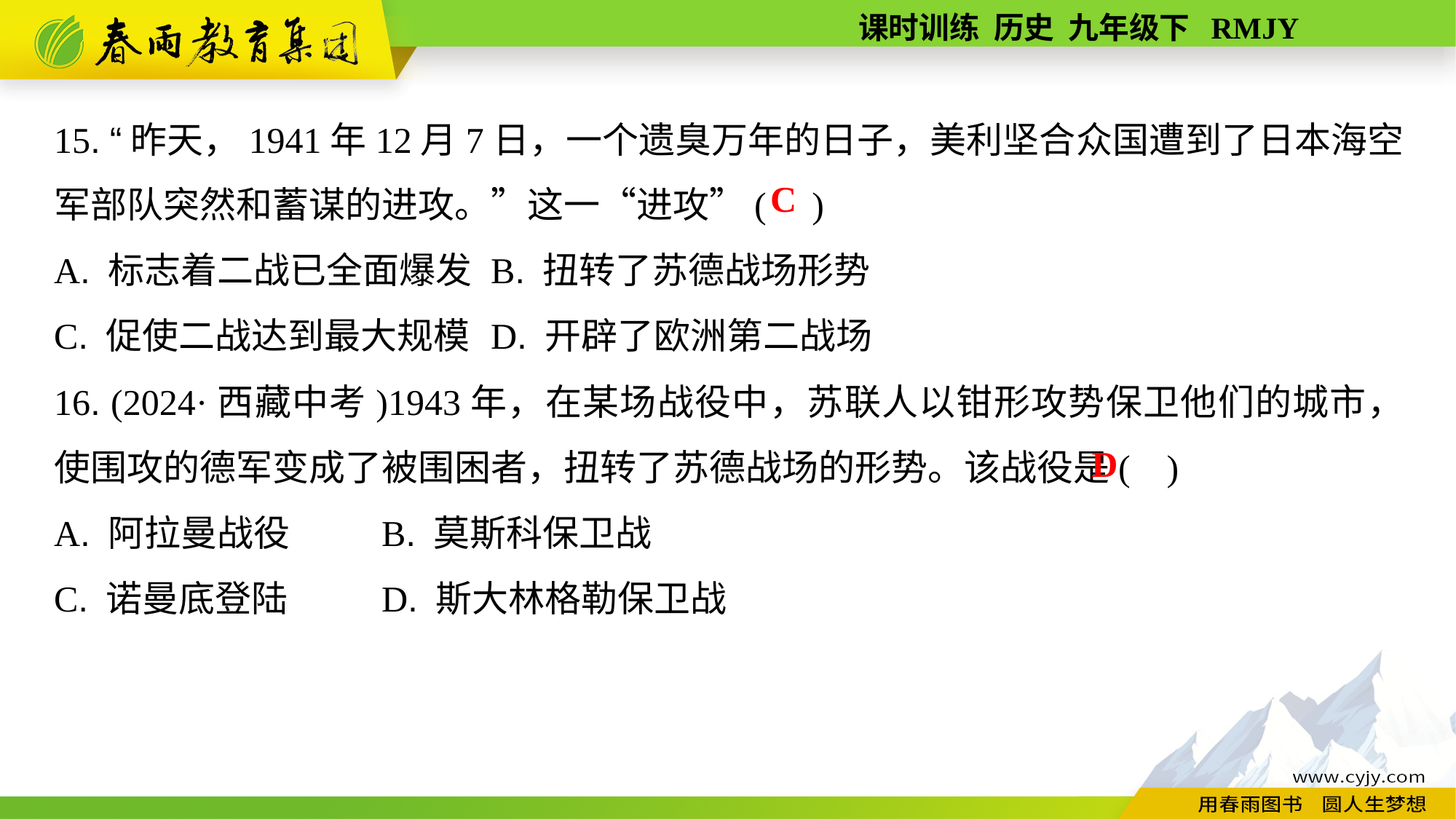

15. “昨天，1941年12月7日，一个遗臭万年的日子，美利坚合众国遭到了日本海空军部队突然和蓄谋的进攻。”这一“进攻”(     )
A. 标志着二战已全面爆发	B. 扭转了苏德战场形势
C. 促使二战达到最大规模	D. 开辟了欧洲第二战场
16. (2024·西藏中考)1943年，在某场战役中，苏联人以钳形攻势保卫他们的城市，使围攻的德军变成了被围困者，扭转了苏德战场的形势。该战役是(    )
A. 阿拉曼战役	B. 莫斯科保卫战
C. 诺曼底登陆	D. 斯大林格勒保卫战
C
D